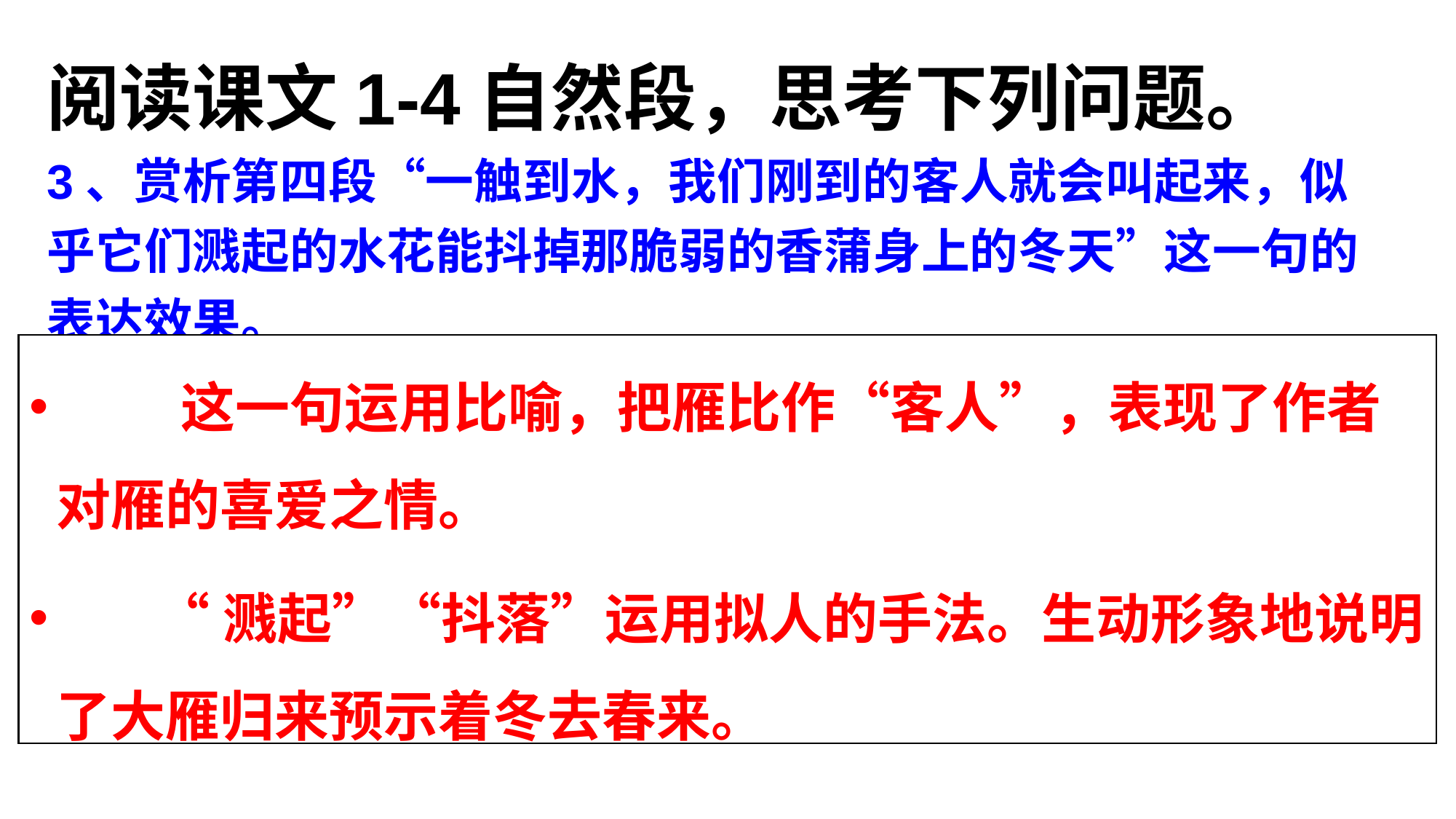

阅读课文1-4自然段，思考下列问题。
3、赏析第四段“一触到水，我们刚到的客人就会叫起来，似乎它们溅起的水花能抖掉那脆弱的香蒲身上的冬天”这一句的表达效果。
         这一句运用比喻，把雁比作“客人”，表现了作者对雁的喜爱之情。
        “溅起”“抖落”运用拟人的手法。生动形象地说明了大雁归来预示着冬去春来。